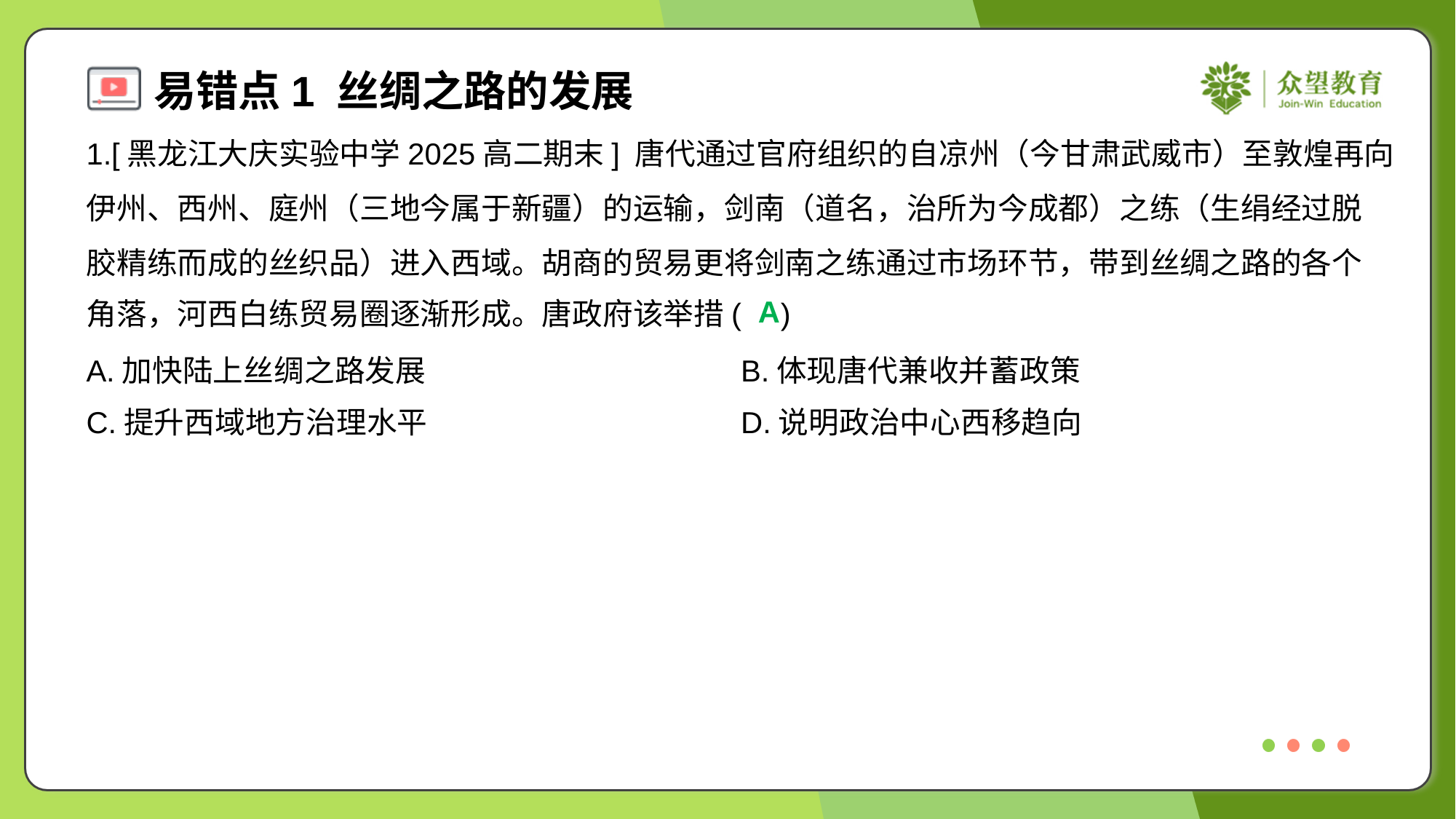

1.[黑龙江大庆实验中学2025高二期末] 唐代通过官府组织的自凉州（今甘肃武威市）至敦煌再向
伊州、西州、庭州（三地今属于新疆）的运输，剑南（道名，治所为今成都）之练（生绢经过脱
胶精练而成的丝织品）进入西域。胡商的贸易更将剑南之练通过市场环节，带到丝绸之路的各个
角落，河西白练贸易圈逐渐形成。唐政府该举措(     )
A
A.加快陆上丝绸之路发展	B.体现唐代兼收并蓄政策
C.提升西域地方治理水平	D.说明政治中心西移趋向